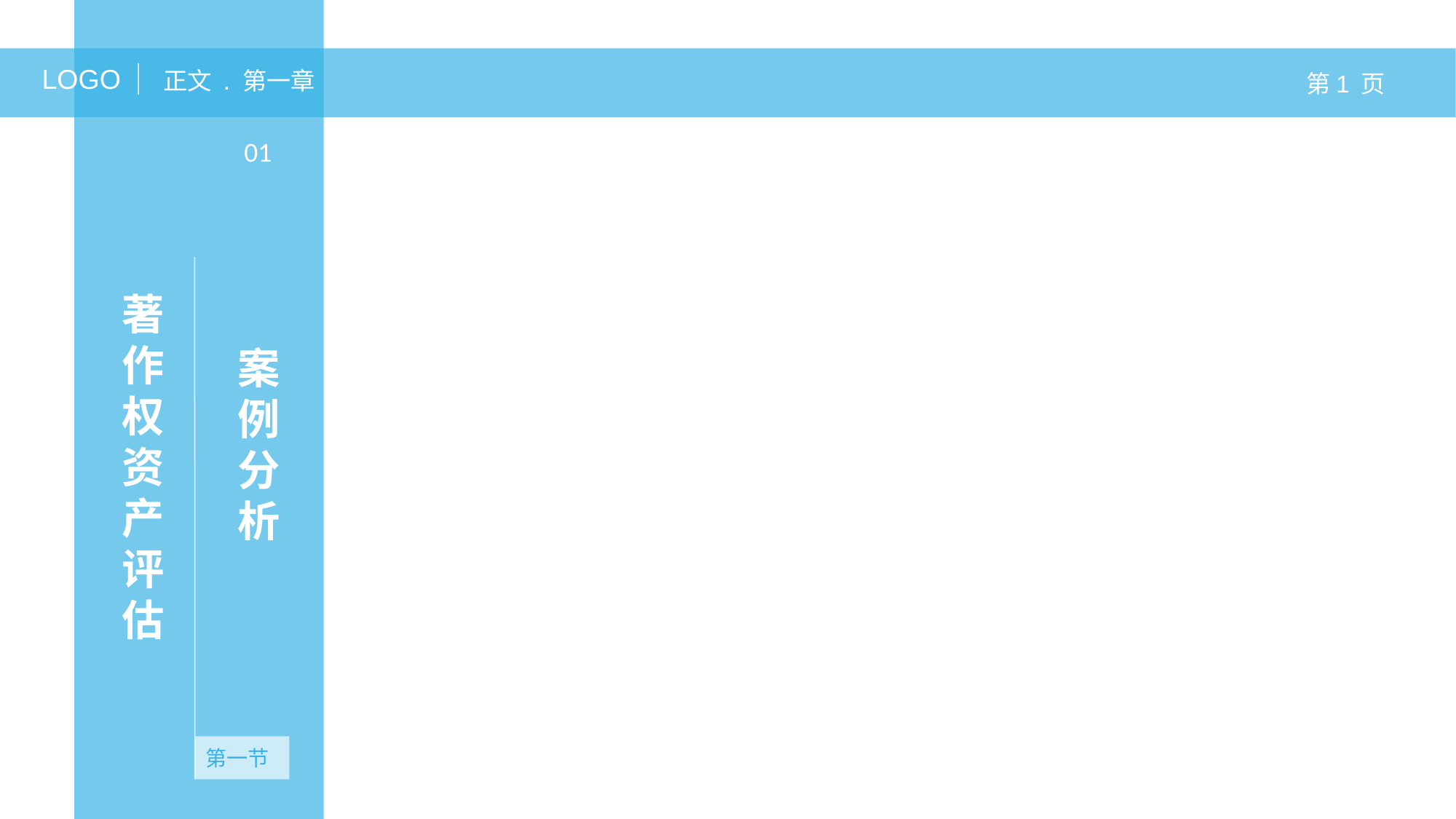

LOGO
正文 . 第一章

第1 页
01

著作权资产评估
案例分析

第一节